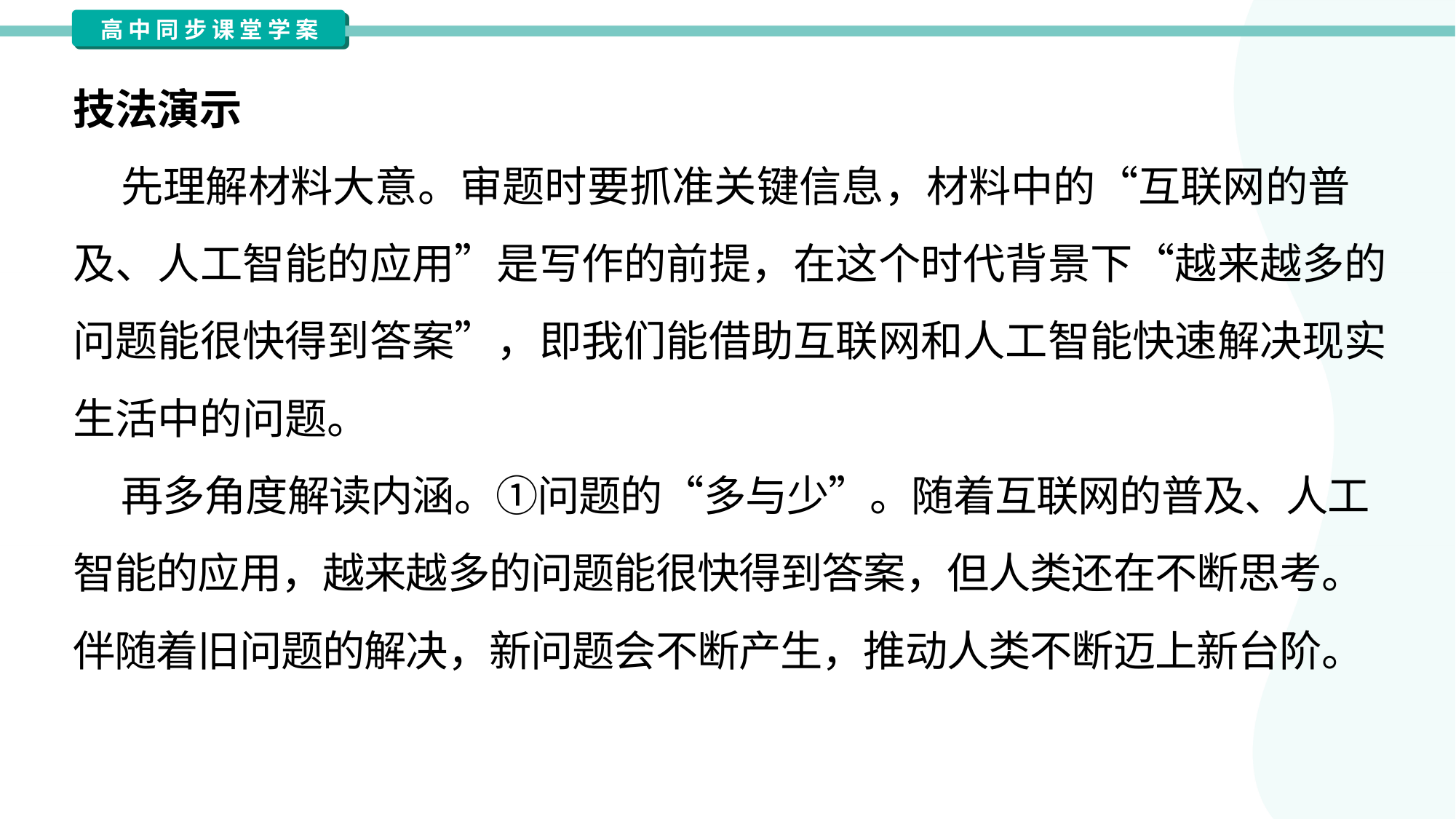

技法演示
    先理解材料大意。审题时要抓准关键信息，材料中的“互联网的普
及、人工智能的应用”是写作的前提，在这个时代背景下“越来越多的
问题能很快得到答案”，即我们能借助互联网和人工智能快速解决现实
生活中的问题。
    再多角度解读内涵。①问题的“多与少”。随着互联网的普及、人工
智能的应用，越来越多的问题能很快得到答案，但人类还在不断思考。
伴随着旧问题的解决，新问题会不断产生，推动人类不断迈上新台阶。